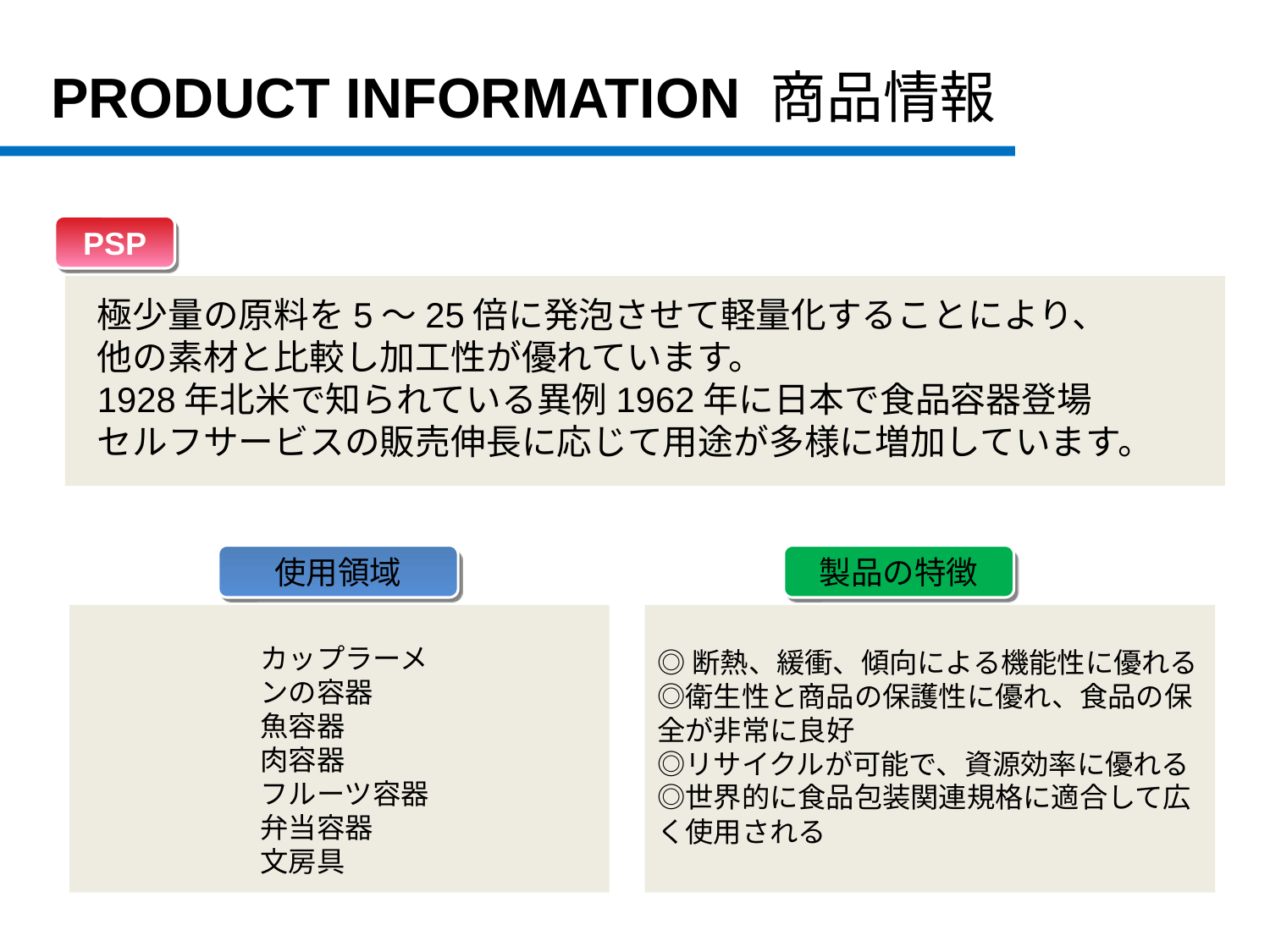

PRODUCT INFORMATION 商品情報

PSP

極少量の原料を5〜25倍に発泡させて軽量化することにより、
他の素材と比較し加工性が優れています。
1928年北米で知られている異例1962年に日本で食品容器登場
セルフサービスの販売伸長に応じて用途が多様に増加しています。
使用領域
製品の特徴

◎断熱、緩衝、傾向による機能性に優れる
◎衛生性と商品の保護性に優れ、食品の保全が非常に良好
◎リサイクルが可能で、資源効率に優れる
◎世界的に食品包装関連規格に適合して広く使用される
カップラーメンの容器
魚容器
肉容器
フルーツ容器
弁当容器
文房具